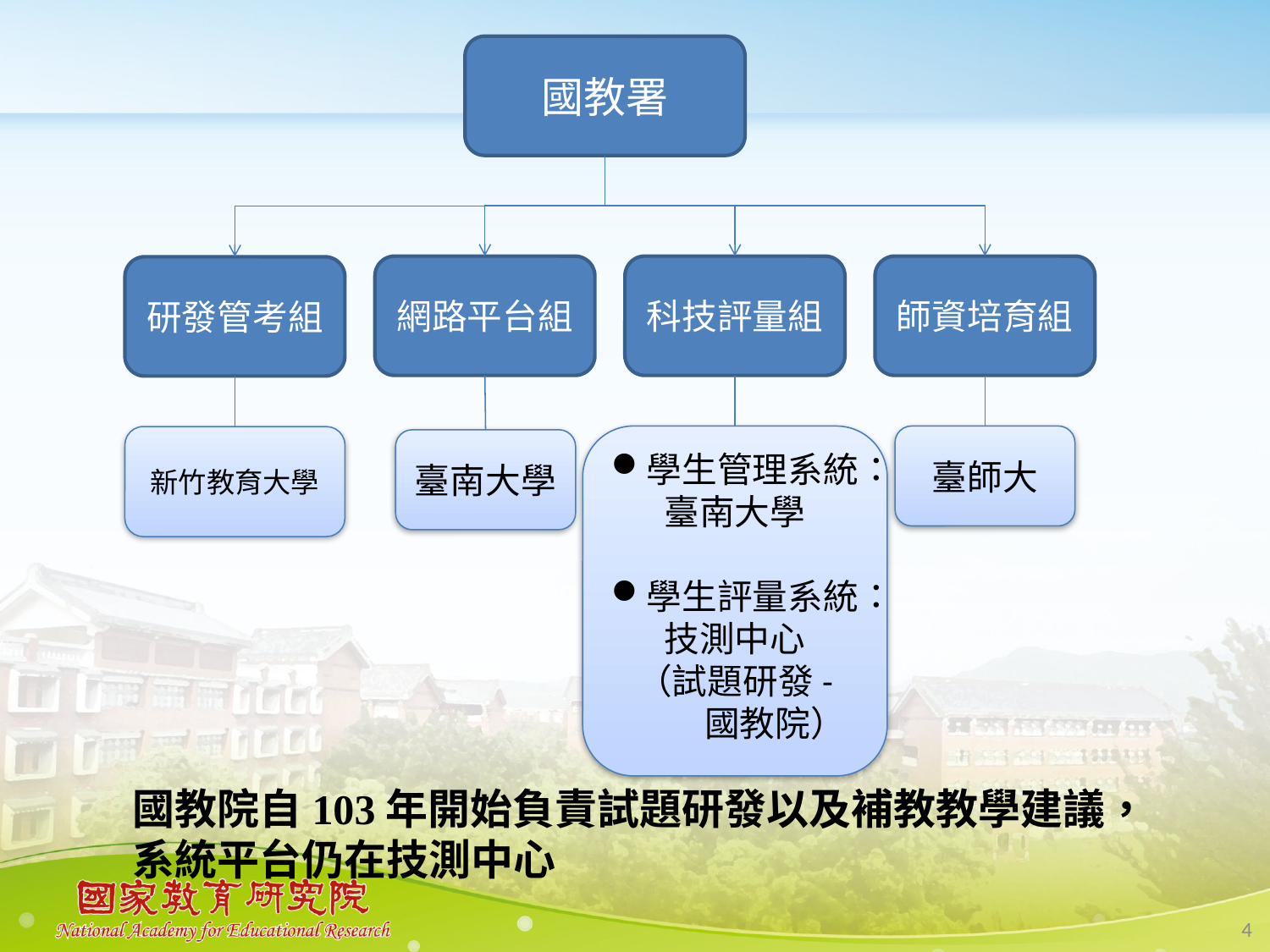

#
國教署

網路平台組
科技評量組
師資培育組
研發管考組
學生管理系統：臺南大學

學生評量系統：技測中心
（試題研發-
         國教院）
臺師大
新竹教育大學
臺南大學
國教院自103年開始負責試題研發以及補教教學建議，
系統平台仍在技測中心
4